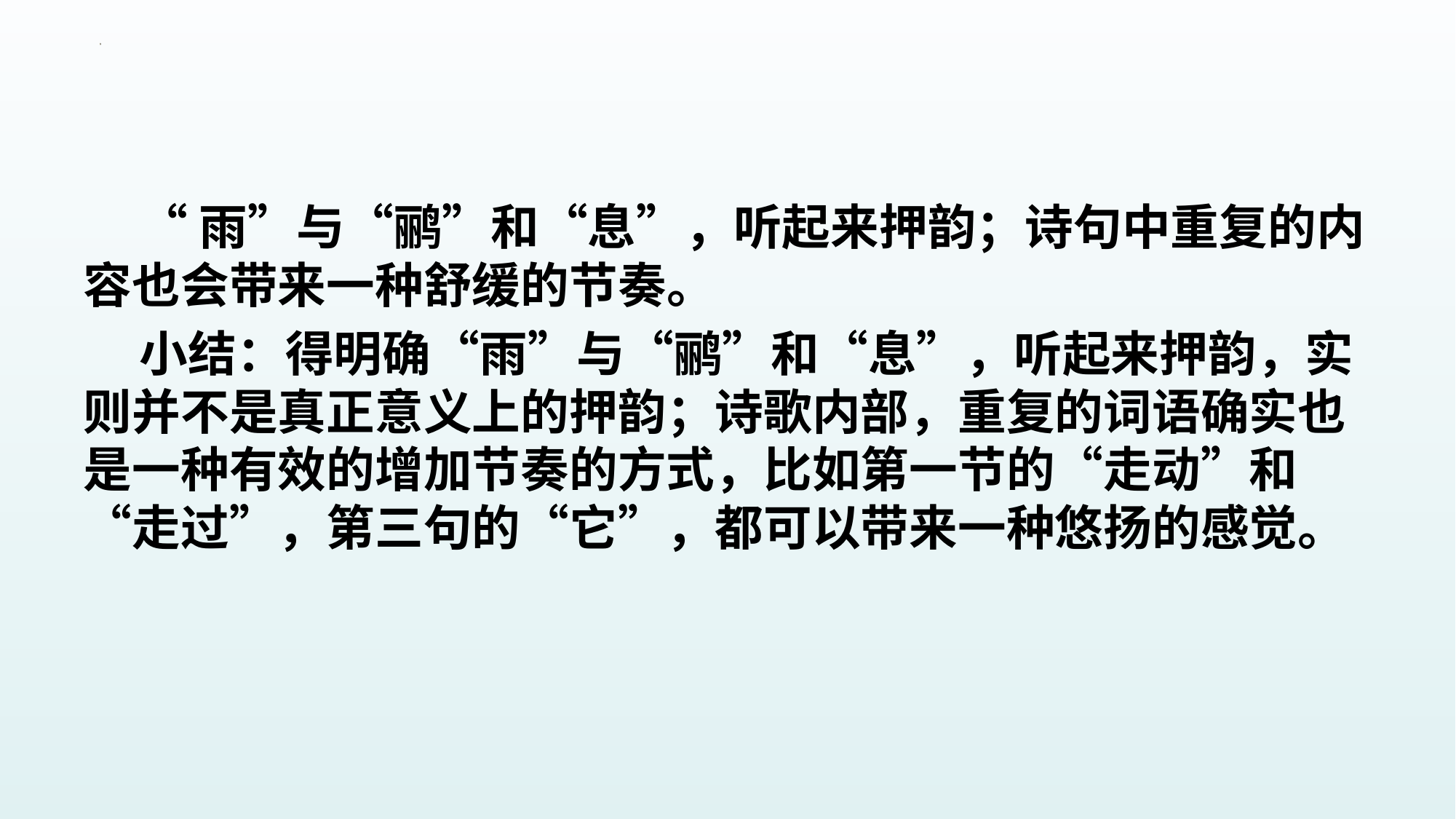

#
     “雨”与“鹂”和“息”，听起来押韵；诗句中重复的内容也会带来一种舒缓的节奏。
    小结：得明确“雨”与“鹂”和“息”，听起来押韵，实则并不是真正意义上的押韵；诗歌内部，重复的词语确实也是一种有效的增加节奏的方式，比如第一节的“走动”和“走过”，第三句的“它”，都可以带来一种悠扬的感觉。